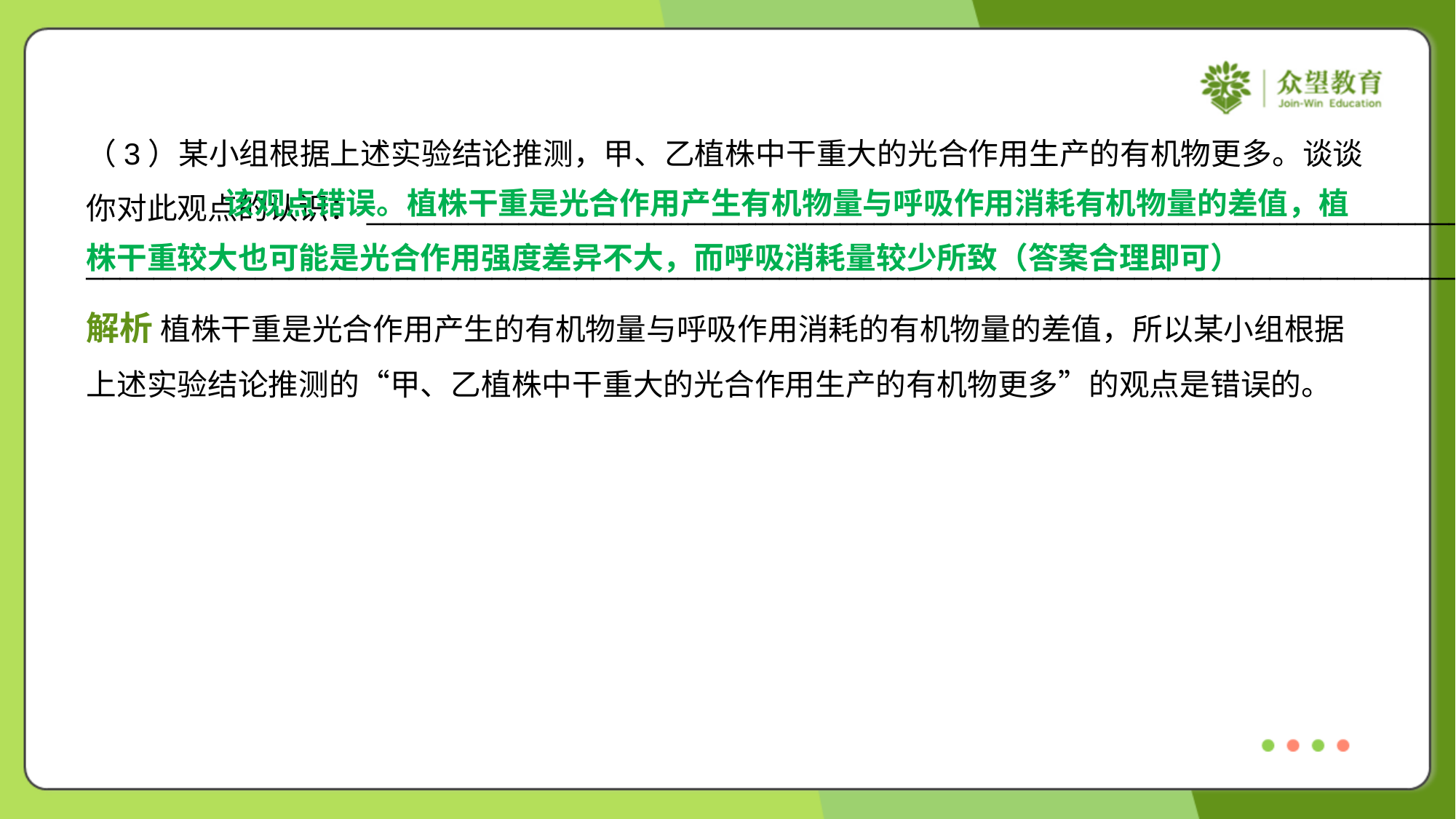

（3）某小组根据上述实验结论推测，甲、乙植株中干重大的光合作用生产的有机物更多。谈谈
你对此观点的认识：__________________________________________________________________
____________________________________________________________________________________。
                   该观点错误。植株干重是光合作用产生有机物量与呼吸作用消耗有机物量的差值，植株干重较大也可能是光合作用强度差异不大，而呼吸消耗量较少所致（答案合理即可）
解析 植株干重是光合作用产生的有机物量与呼吸作用消耗的有机物量的差值，所以某小组根据
上述实验结论推测的“甲、乙植株中干重大的光合作用生产的有机物更多”的观点是错误的。